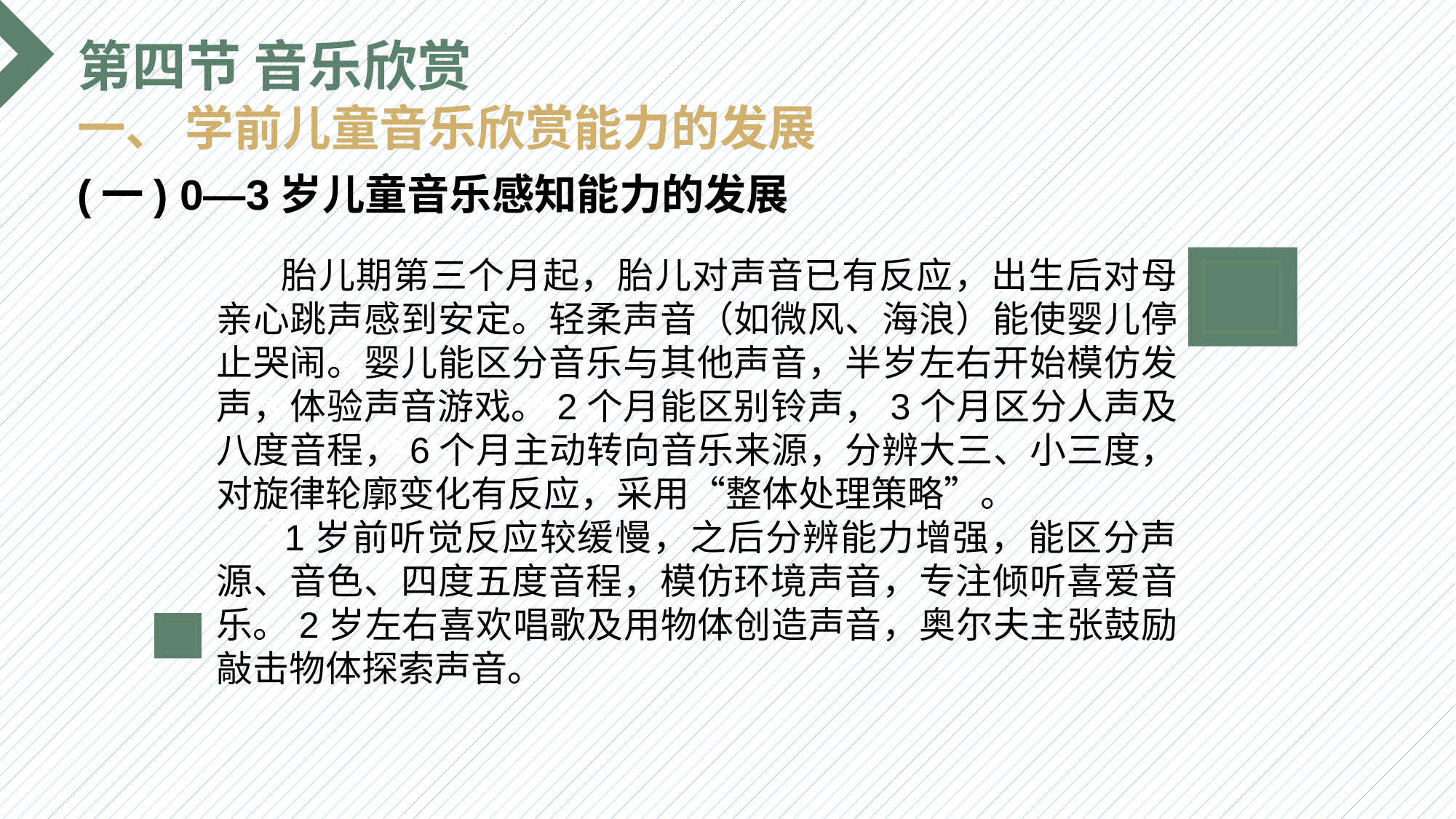

第四节 音乐欣赏
一、 学前儿童音乐欣赏能力的发展
(一) 0—3岁儿童音乐感知能力的发展

      胎儿期第三个月起，胎儿对声音已有反应，出生后对母亲心跳声感到安定。轻柔声音（如微风、海浪）能使婴儿停止哭闹。婴儿能区分音乐与其他声音，半岁左右开始模仿发声，体验声音游戏。2个月能区别铃声，3个月区分人声及八度音程，6个月主动转向音乐来源，分辨大三、小三度，对旋律轮廓变化有反应，采用“整体处理策略”。
      1岁前听觉反应较缓慢，之后分辨能力增强，能区分声源、音色、四度五度音程，模仿环境声音，专注倾听喜爱音乐。2岁左右喜欢唱歌及用物体创造声音，奥尔夫主张鼓励敲击物体探索声音。

选题背景
输入您的内容，请简要说明，言简意赅即可输入您的内容，请简要说明，言简意赅即可输入您的内容，请简要说明，言简意赅即可输入您的内容，请简要说明，言简意赅即可